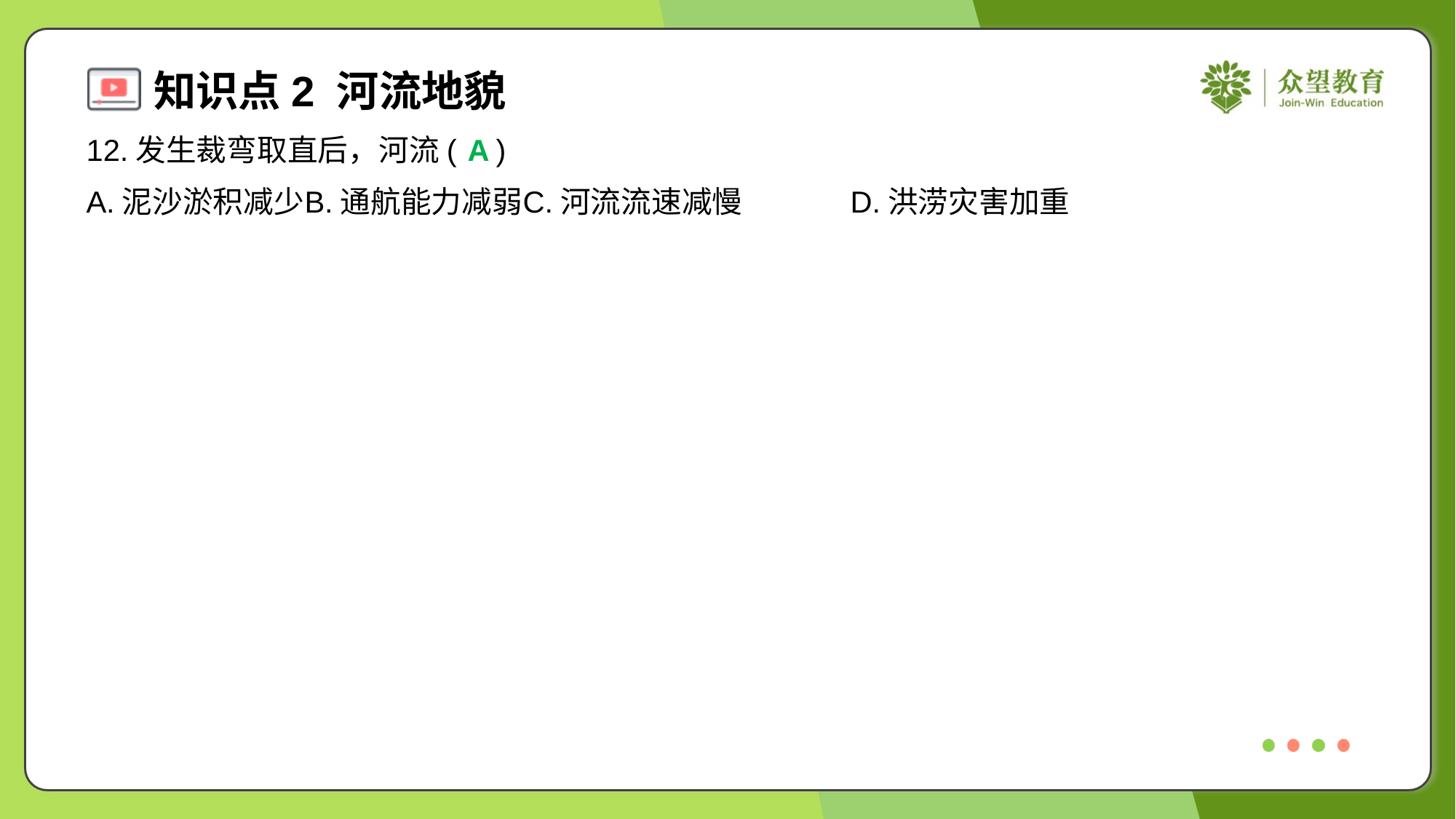

12.发生裁弯取直后，河流(     )
A
A.泥沙淤积减少	B.通航能力减弱	C.河流流速减慢	D.洪涝灾害加重